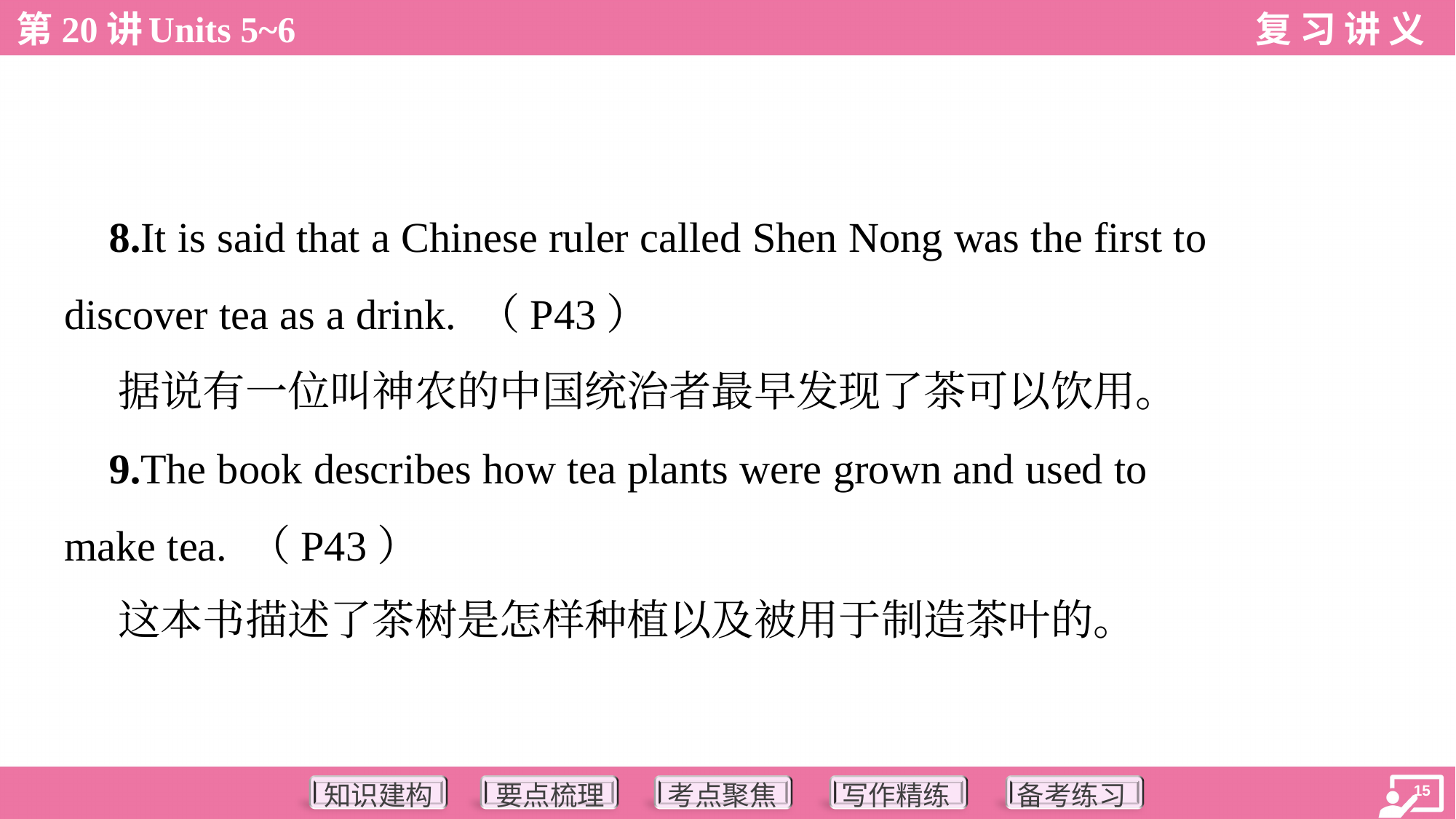

8.It is said that a Chinese ruler called Shen Nong was the first to
discover tea as a drink. （P43）
    据说有一位叫神农的中国统治者最早发现了茶可以饮用。
    9.The book describes how tea plants were grown and used to
make tea. （P43）
    这本书描述了茶树是怎样种植以及被用于制造茶叶的。